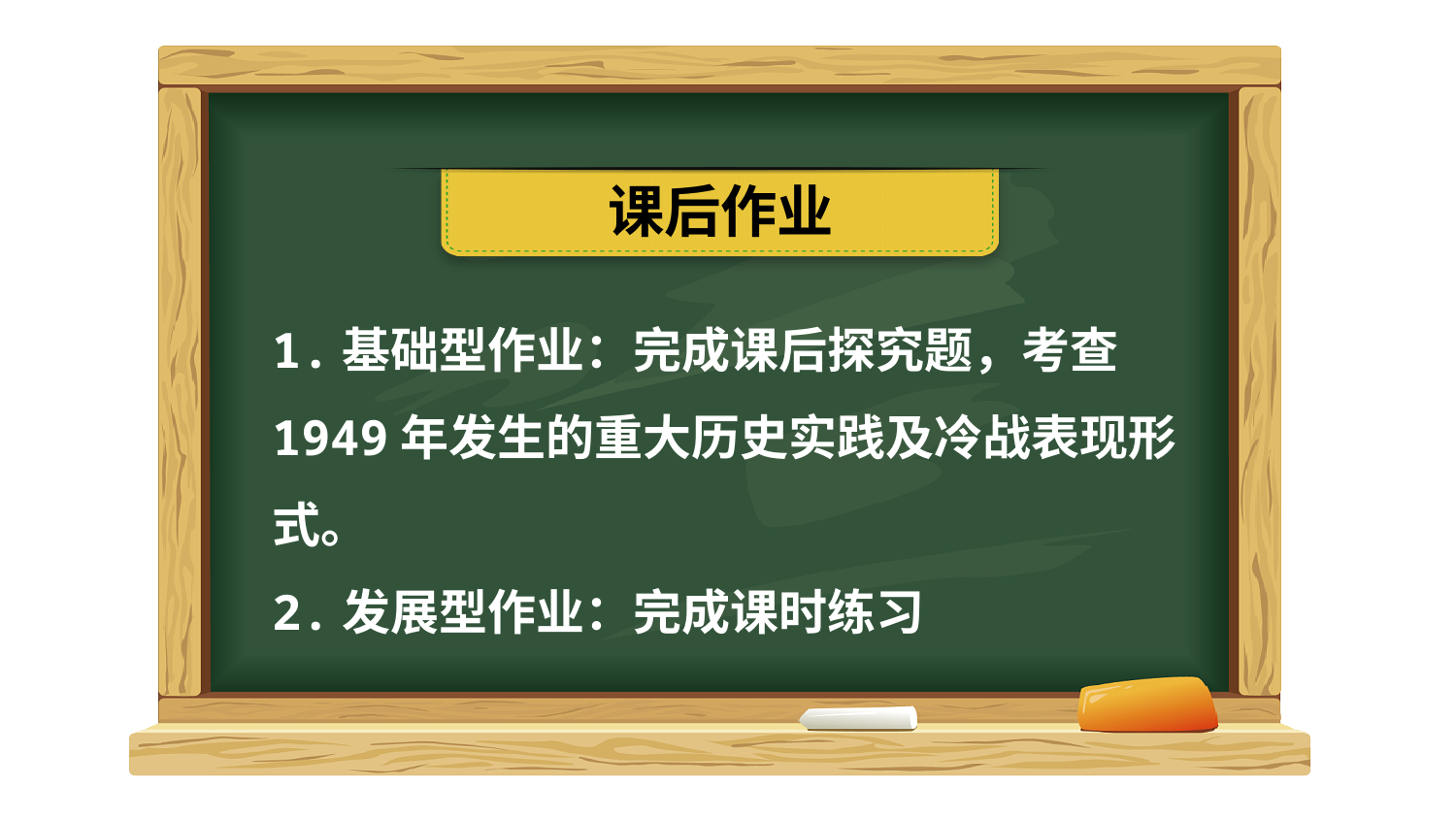

1.基础型作业：完成课后探究题，考查1949年发生的重大历史实践及冷战表现形式。
2.发展型作业：完成课时练习